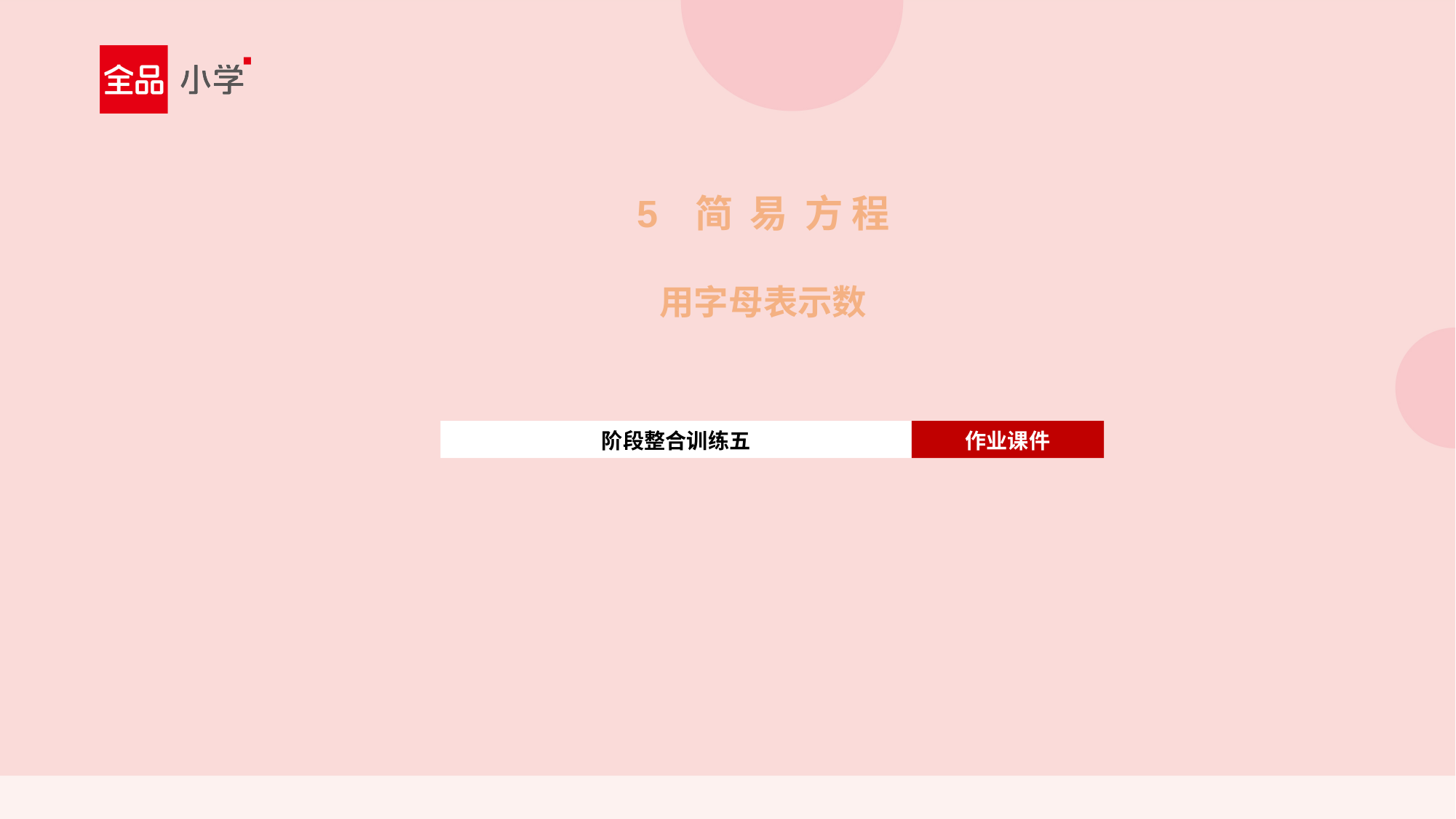

5   简  易  方 程
用字母表示数
阶段整合训练五

作业课件